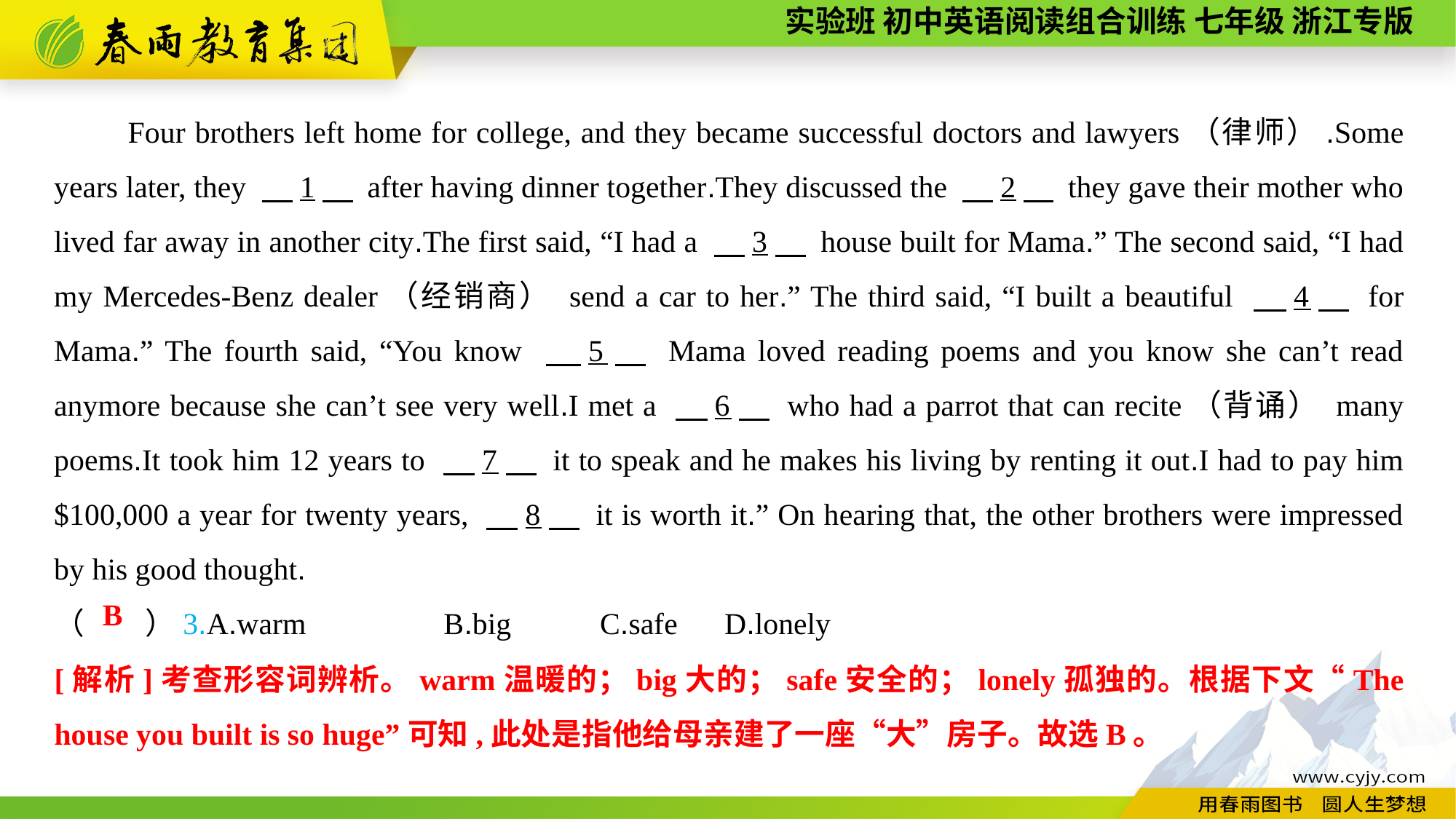

Four brothers left home for college, and they became successful doctors and lawyers（律师）.Some years later, they 　1　 after having dinner together.They discussed the 　2　 they gave their mother who lived far away in another city.The first said, “I had a 　3　 house built for Mama.” The second said, “I had my Mercedes-Benz dealer（经销商） send a car to her.” The third said, “I built a beautiful 　4　 for Mama.” The fourth said, “You know 　5　 Mama loved reading poems and you know she can’t read anymore because she can’t see very well.I met a 　6　 who had a parrot that can recite（背诵） many poems.It took him 12 years to 　7　 it to speak and he makes his living by renting it out.I had to pay him $100,000 a year for twenty years, 　8　 it is worth it.” On hearing that, the other brothers were impressed by his good thought.
（　　）3.A.warm                  B.big	C.safe	  D.lonely
B
[解析]考查形容词辨析。warm温暖的；big大的；safe安全的；lonely孤独的。根据下文“The house you built is so huge”可知,此处是指他给母亲建了一座“大”房子。故选B。